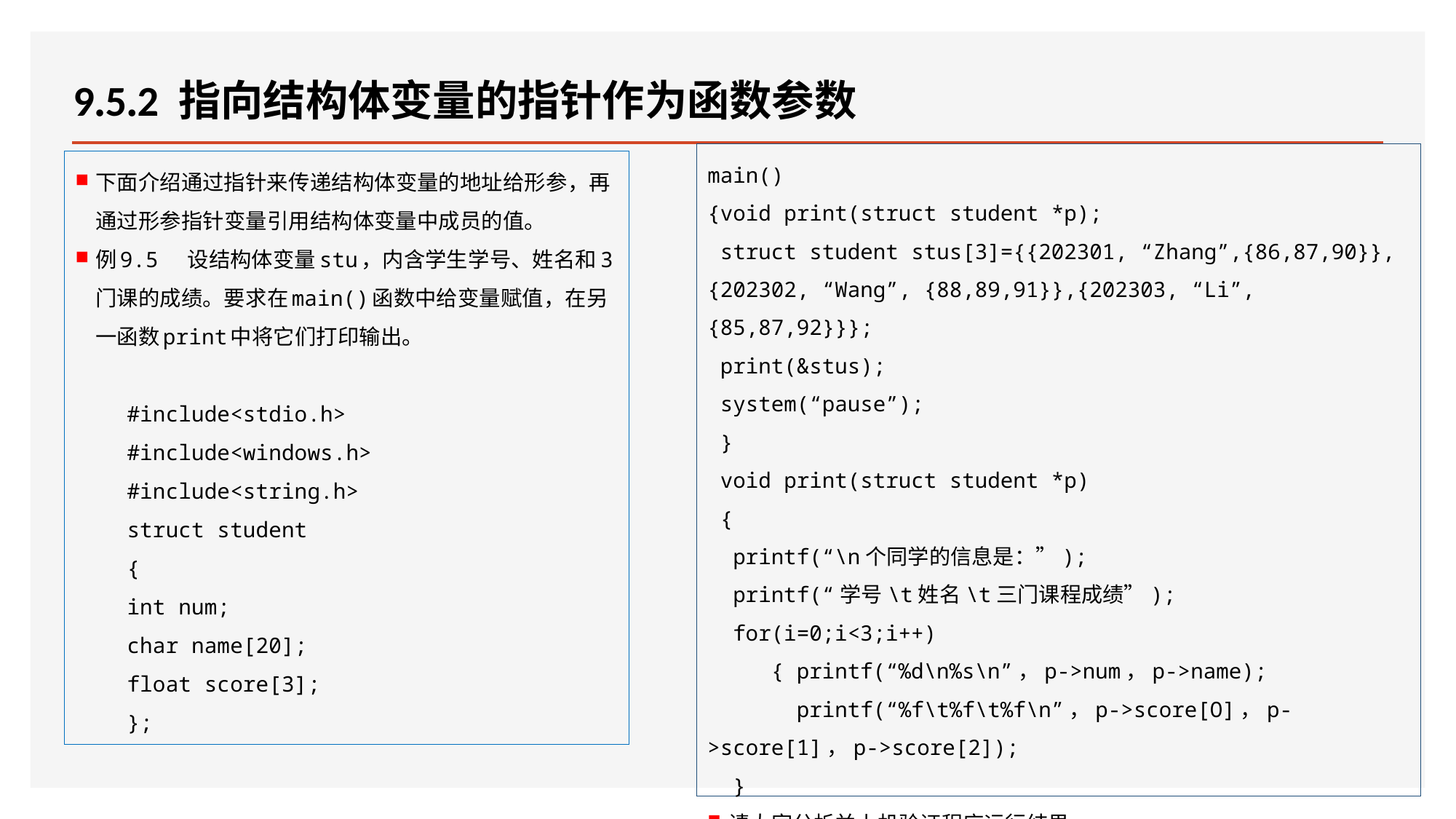

# 9.5.2 指向结构体变量的指针作为函数参数
main()
{void print(struct student *p);
 struct student stus[3]={{202301, “Zhang”,{86,87,90}},{202302, “Wang”, {88,89,91}},{202303, “Li”,{85,87,92}}};
 print(&stus);
 system(“pause”);
 }
 void print(struct student *p)
 {
  printf(“\n个同学的信息是：”);
  printf(“学号\t姓名\t三门课程成绩”);
  for(i=0;i<3;i++)
     { printf(“%d\n%s\n”，p->num，p->name);
       printf(“%f\t%f\t%f\n”，p->score[O]，p->score[1]，p->score[2]);
  }
请大家分析并上机验证程序运行结果。

下面介绍通过指针来传递结构体变量的地址给形参，再通过形参指针变量引用结构体变量中成员的值。
例9.5  设结构体变量stu，内含学生学号、姓名和3门课的成绩。要求在main()函数中给变量赋值，在另一函数print中将它们打印输出。

    #include<stdio.h>
    #include<windows.h>
    #include<string.h>
    struct student
    {
    int num;
    char name[20];
    float score[3];
    };